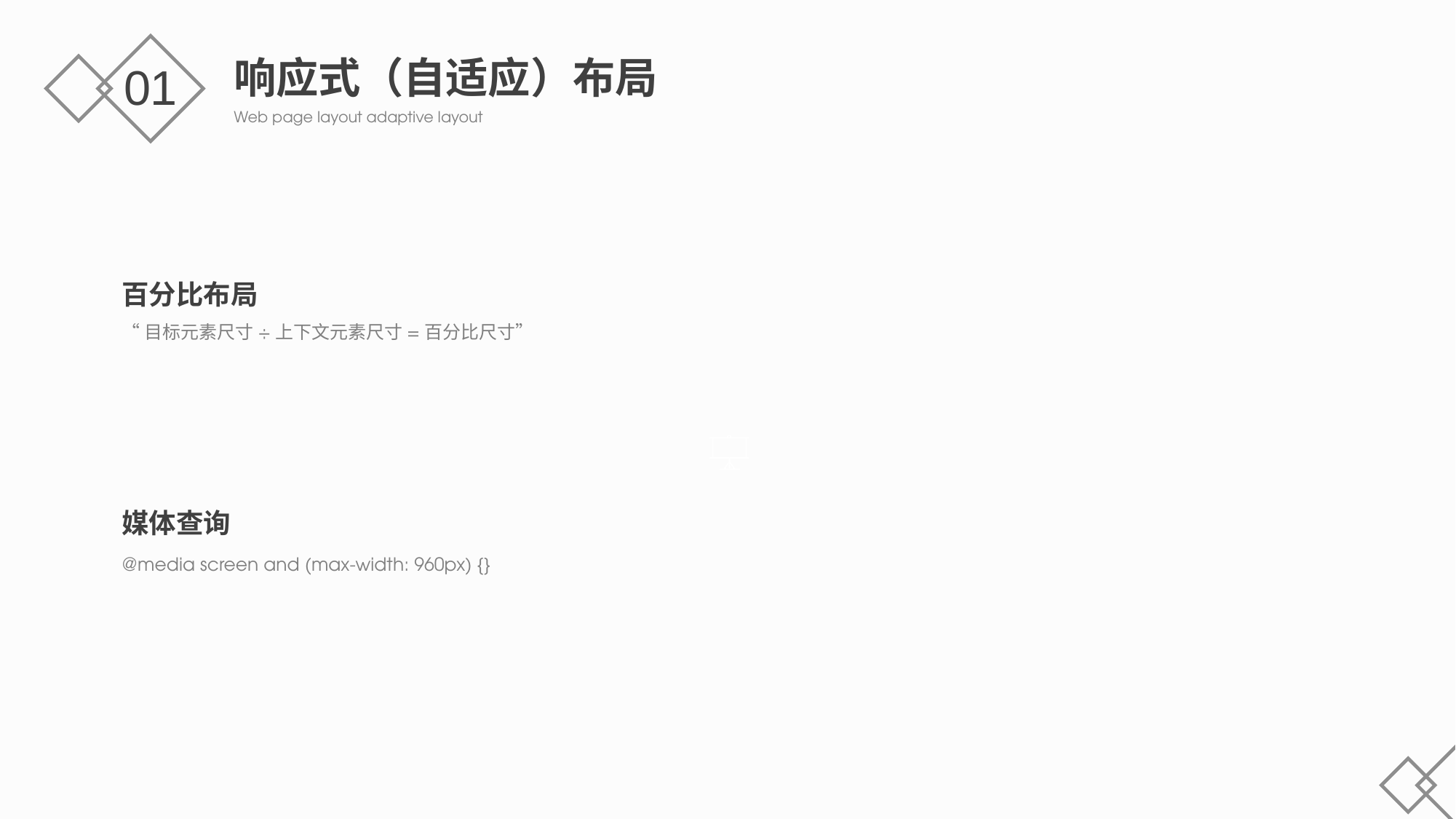

响应式（自适应）布局
Web page layout adaptive layout
01

百分比布局
“目标元素尺寸÷上下文元素尺寸=百分比尺寸”

媒体查询
@media screen and (max-width: 960px) {}